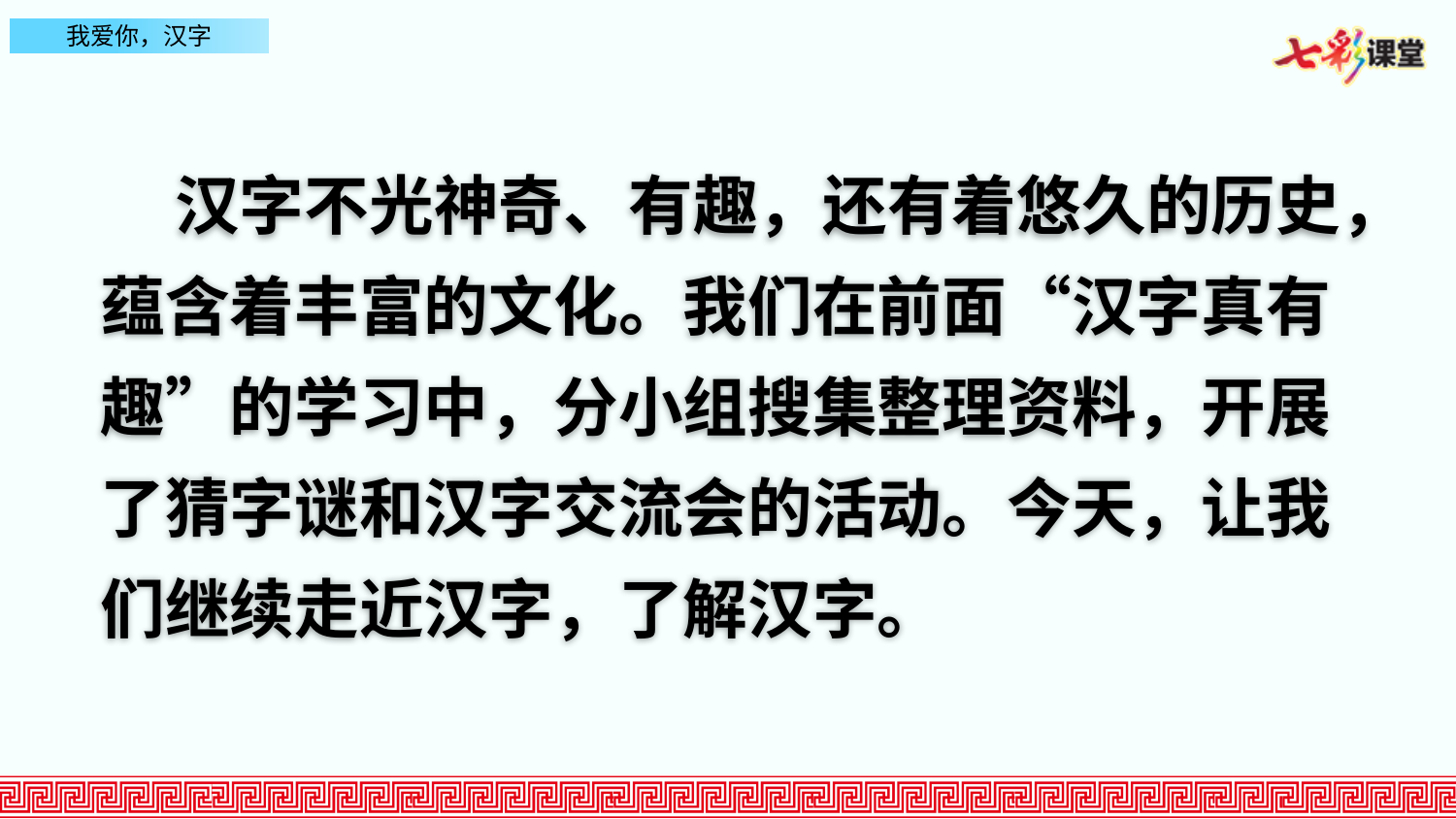

汉字不光神奇、有趣，还有着悠久的历史，蕴含着丰富的文化。我们在前面“汉字真有趣”的学习中，分小组搜集整理资料，开展了猜字谜和汉字交流会的活动。今天，让我们继续走近汉字，了解汉字。